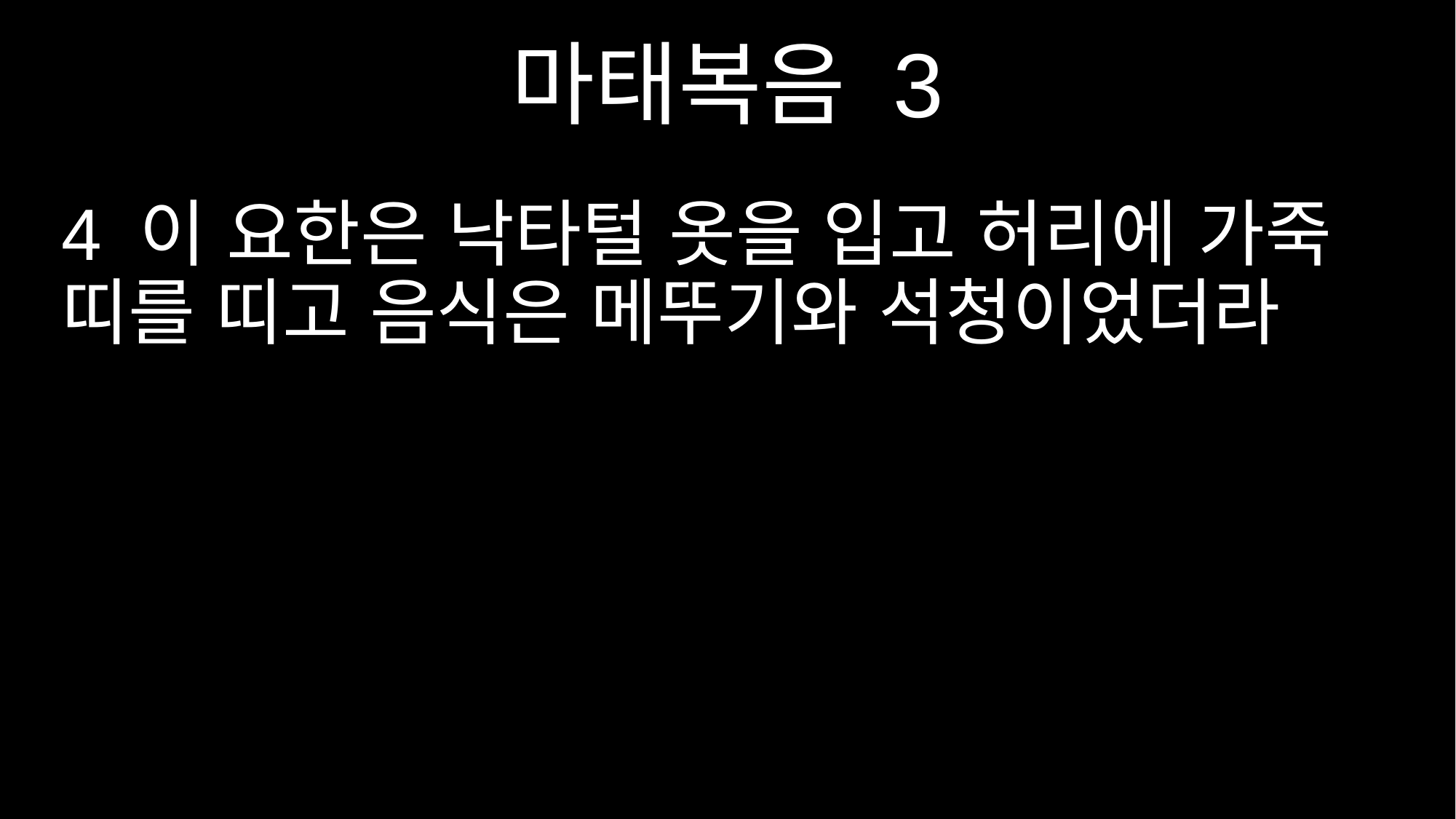

마태복음 3
4 이 요한은 낙타털 옷을 입고 허리에 가죽 띠를 띠고 음식은 메뚜기와 석청이었더라